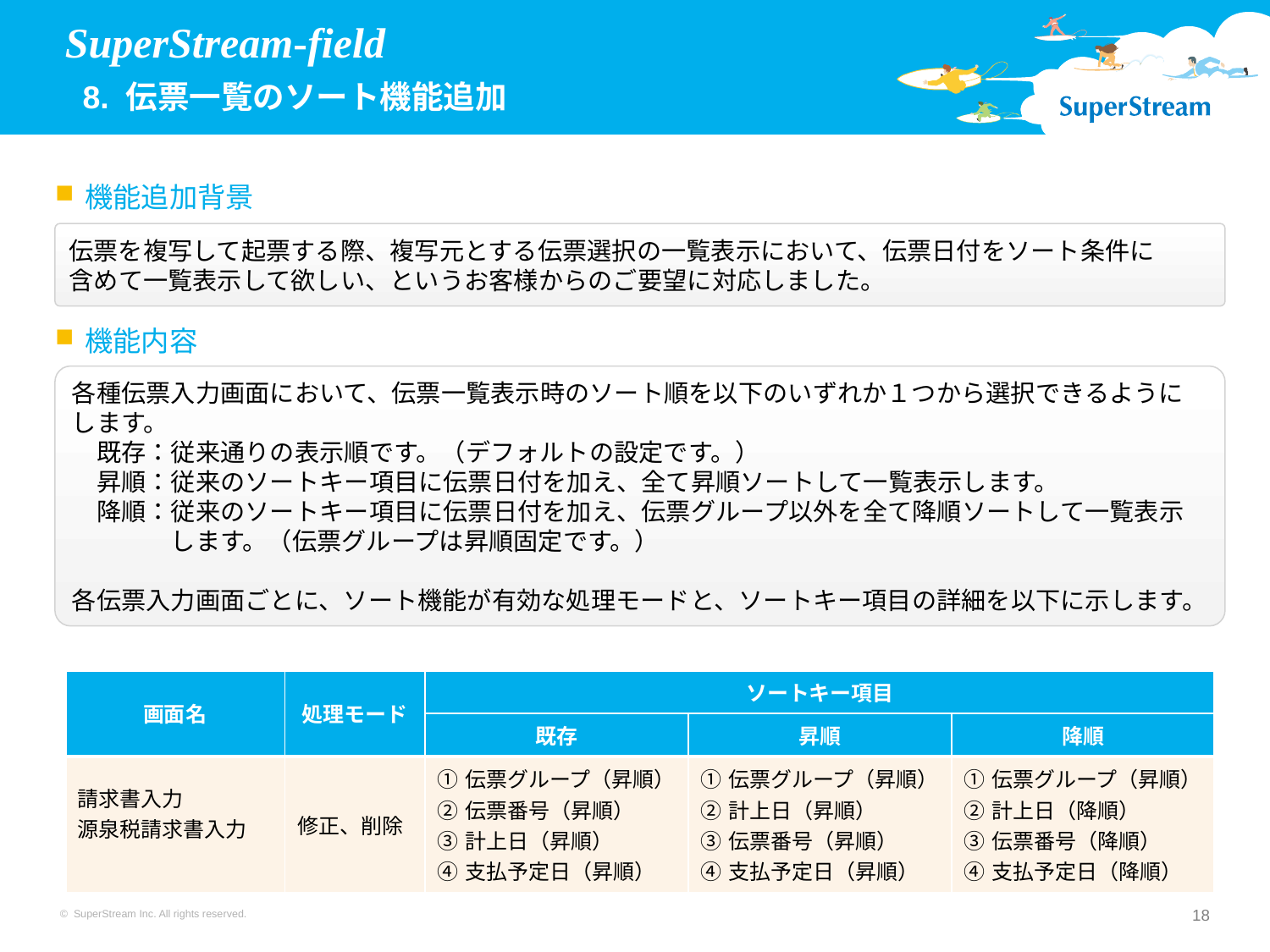

SuperStream-field
  8. 伝票一覧のソート機能追加
機能追加背景
伝票を複写して起票する際、複写元とする伝票選択の一覧表示において、伝票日付をソート条件に
含めて一覧表示して欲しい、というお客様からのご要望に対応しました。
機能内容
各種伝票入力画面において、伝票一覧表示時のソート順を以下のいずれか１つから選択できるようにします。
　既存：従来通りの表示順です。（デフォルトの設定です。）
　昇順：従来のソートキー項目に伝票日付を加え、全て昇順ソートして一覧表示します。
　降順：従来のソートキー項目に伝票日付を加え、伝票グループ以外を全て降順ソートして一覧表示
　　　　します。（伝票グループは昇順固定です。）

各伝票入力画面ごとに、ソート機能が有効な処理モードと、ソートキー項目の詳細を以下に示します。
| 画面名 | 処理モード | ソートキー項目 |  |  |
| --- | --- | --- | --- | --- |
|  |  | 既存 | 昇順 | 降順 |
| 請求書入力 源泉税請求書入力 | 修正、削除 | ①伝票グループ（昇順） ②伝票番号（昇順） ③計上日（昇順） ④支払予定日（昇順） | ①伝票グループ（昇順） ②計上日（昇順） ③伝票番号（昇順） ④支払予定日（昇順） | ①伝票グループ（昇順） ②計上日（降順） ③伝票番号（降順） ④支払予定日（降順） |
©  SuperStream Inc. All rights reserved.
18